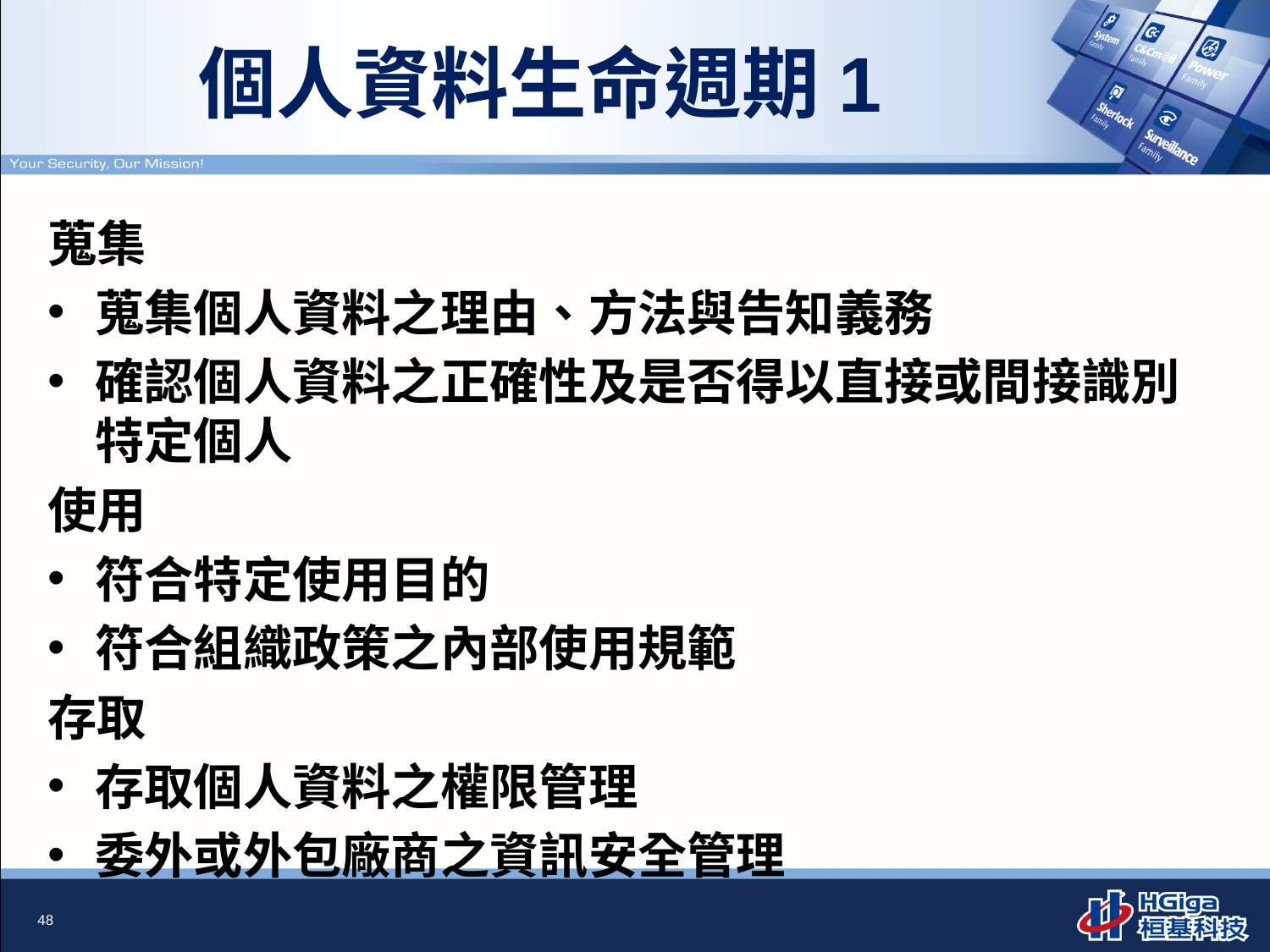

# 個人資料生命週期1
蒐集
蒐集個人資料之理由、方法與告知義務
確認個人資料之正確性及是否得以直接或間接識別特定個人
使用
符合特定使用目的
符合組織政策之內部使用規範
存取
存取個人資料之權限管理
委外或外包廠商之資訊安全管理
48